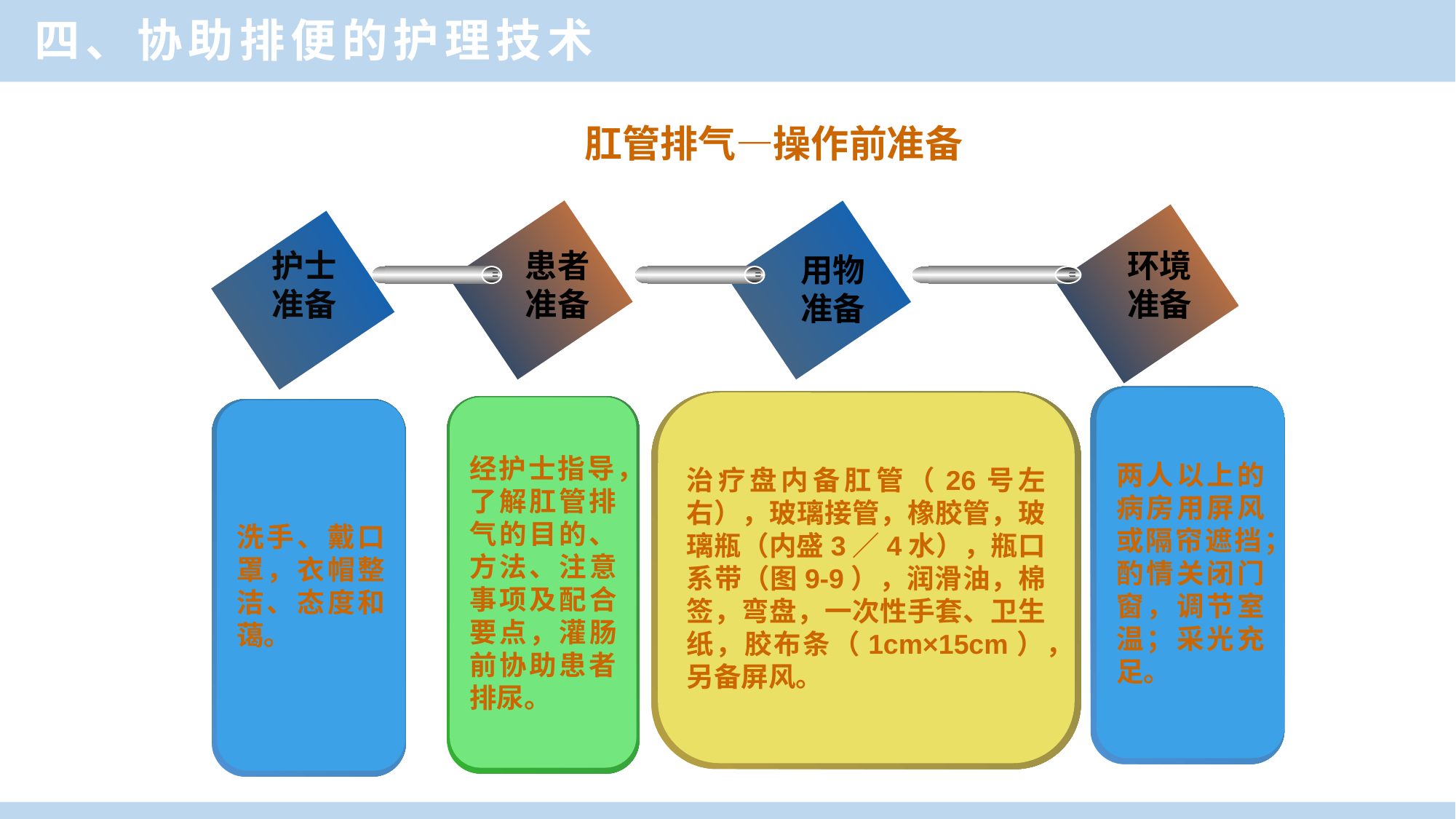

四、协助排便的护理技术
肛管排气—操作前准备

患者准备
环境准备

护士准备
用物准备

两人以上的病房用屏风或隔帘遮挡；酌情关闭门窗，调节室温；采光充足。

治疗盘内备肛管（26号左右），玻璃接管，橡胶管，玻璃瓶（内盛3／4水），瓶口系带（图9-9），润滑油，棉签，弯盘，一次性手套、卫生纸，胶布条（1cm×15cm），另备屏风。

经护士指导，了解肛管排气的目的、方法、注意事项及配合要点，灌肠前协助患者排尿。

洗手、戴口罩，衣帽整洁、态度和蔼。